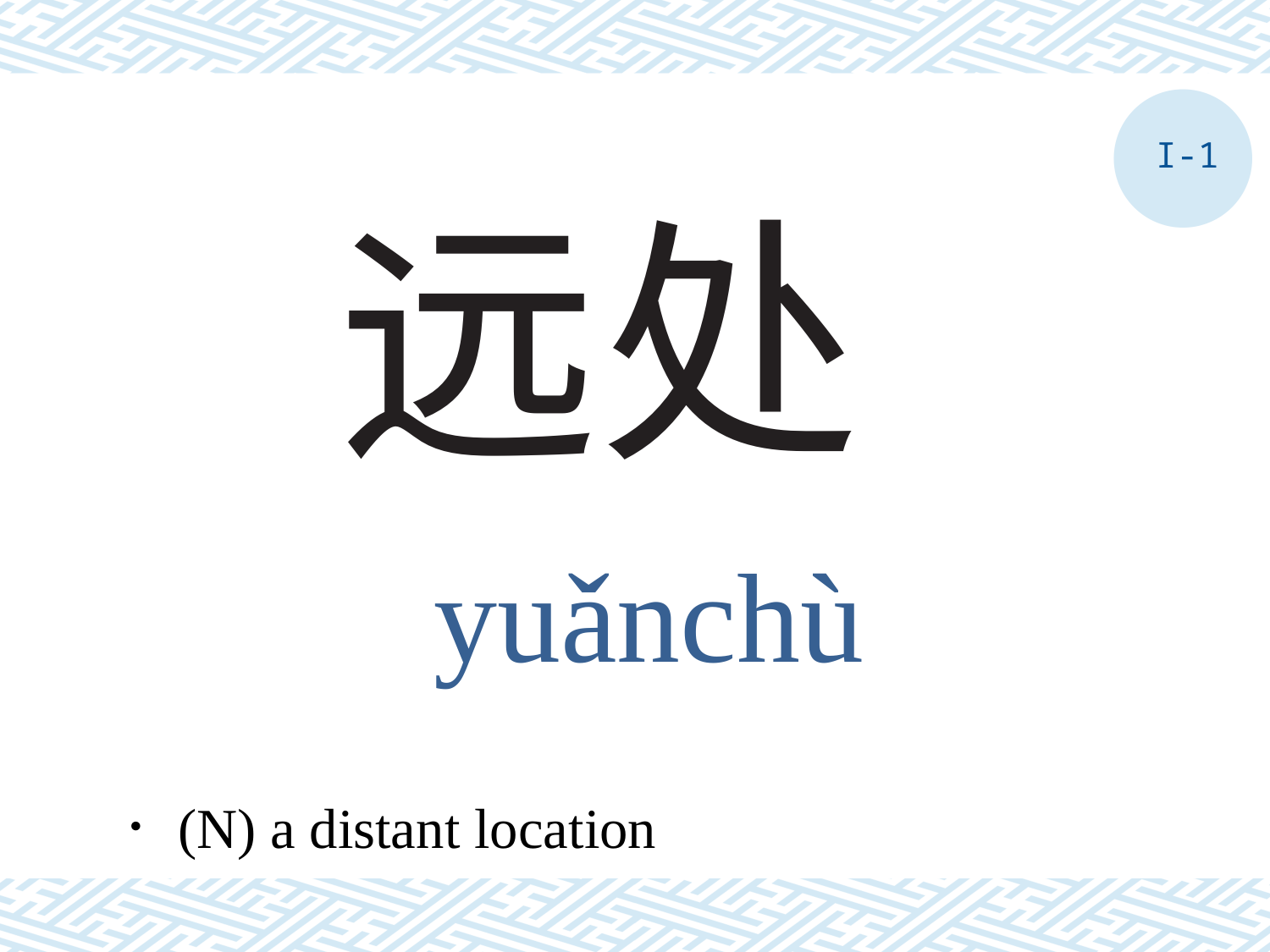

I-1

# 远处
yuǎnchù
．(N) a distant location